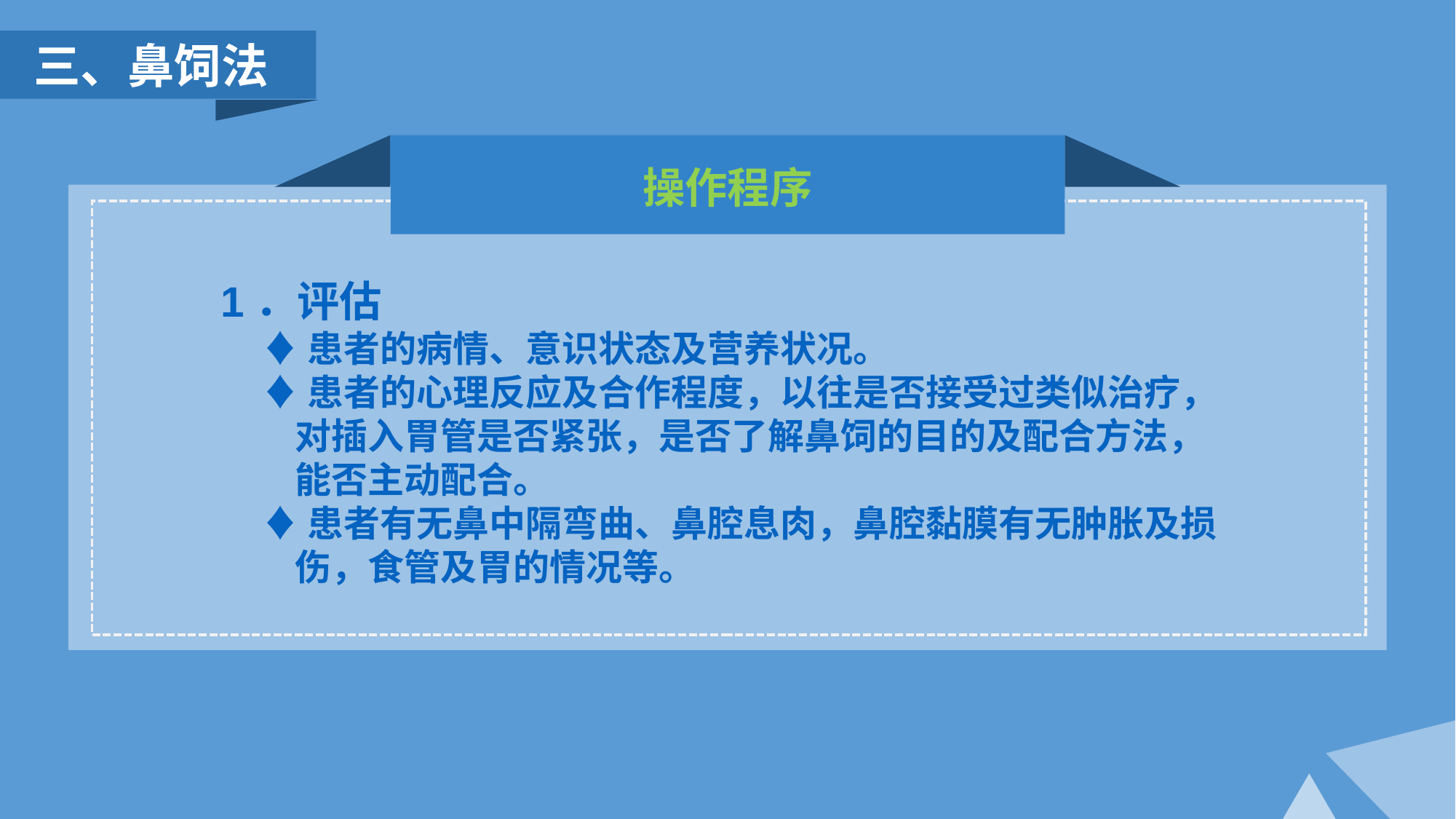

三、鼻饲法

操作程序

1．评估
     ♦患者的病情、意识状态及营养状况。
     ♦患者的心理反应及合作程度，以往是否接受过类似治疗，
        对插入胃管是否紧张，是否了解鼻饲的目的及配合方法，
        能否主动配合。
     ♦患者有无鼻中隔弯曲、鼻腔息肉，鼻腔黏膜有无肿胀及损
        伤，食管及胃的情况等。